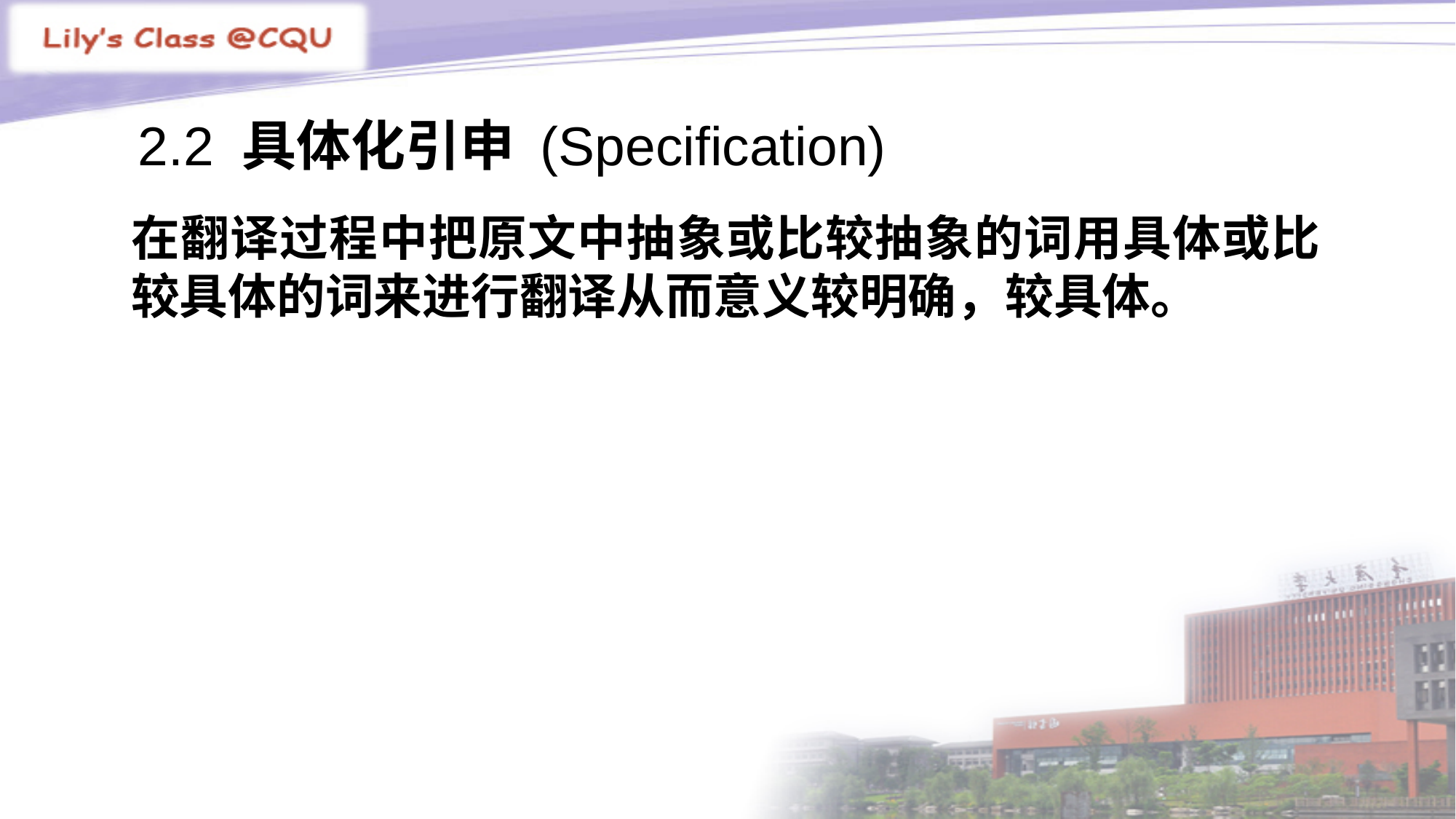

# 2.2 具体化引申 (Specification)
在翻译过程中把原文中抽象或比较抽象的词用具体或比较具体的词来进行翻译从而意义较明确，较具体。